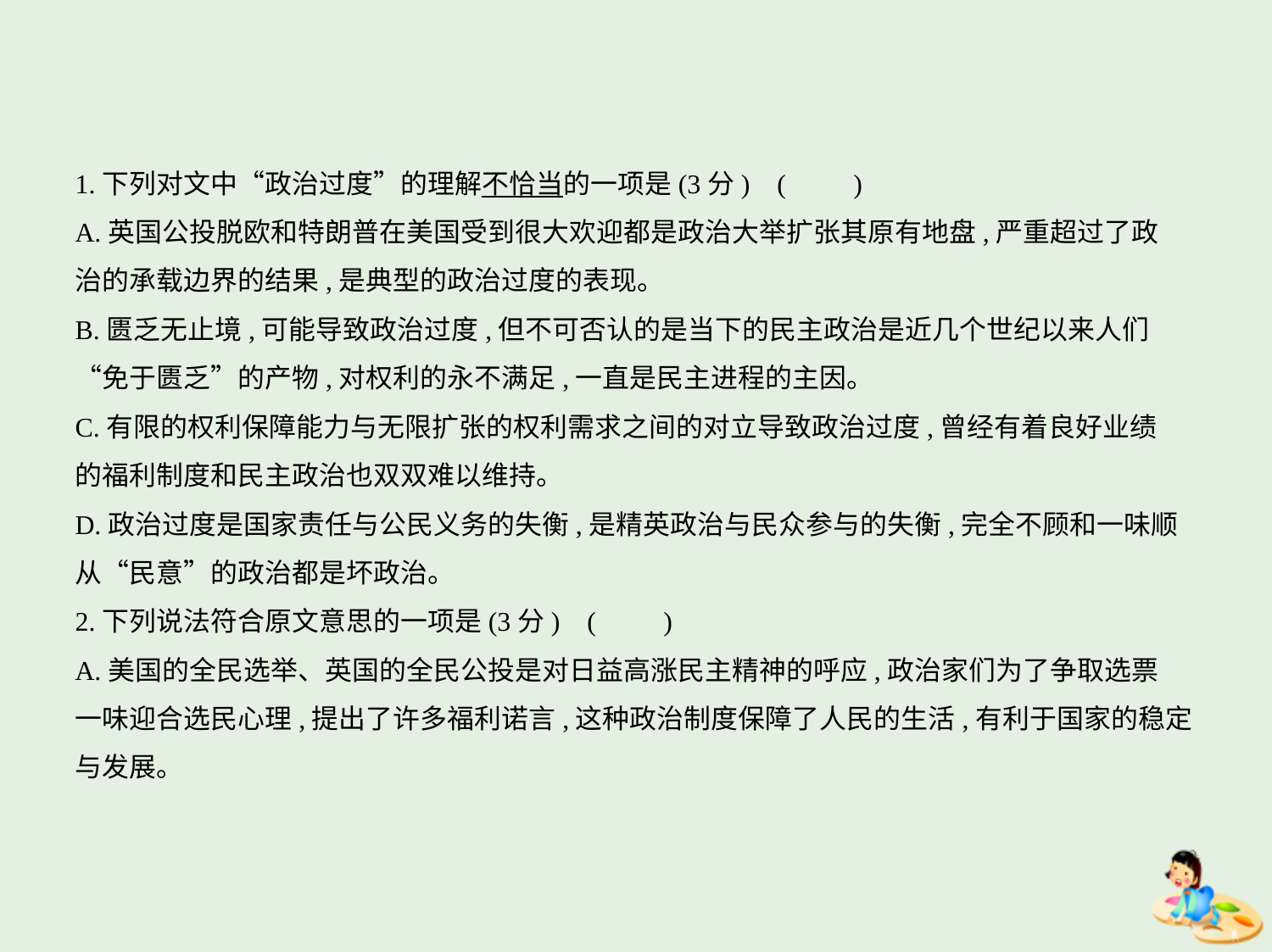

1.下列对文中“政治过度”的理解不恰当的一项是(3分) (　　)
A.英国公投脱欧和特朗普在美国受到很大欢迎都是政治大举扩张其原有地盘,严重超过了政
治的承载边界的结果,是典型的政治过度的表现。
B.匮乏无止境,可能导致政治过度,但不可否认的是当下的民主政治是近几个世纪以来人们
“免于匮乏”的产物,对权利的永不满足,一直是民主进程的主因。
C.有限的权利保障能力与无限扩张的权利需求之间的对立导致政治过度,曾经有着良好业绩
的福利制度和民主政治也双双难以维持。
D.政治过度是国家责任与公民义务的失衡,是精英政治与民众参与的失衡,完全不顾和一味顺
从“民意”的政治都是坏政治。
2.下列说法符合原文意思的一项是(3分) (　　)
A.美国的全民选举、英国的全民公投是对日益高涨民主精神的呼应,政治家们为了争取选票
一味迎合选民心理,提出了许多福利诺言,这种政治制度保障了人民的生活,有利于国家的稳定
与发展。